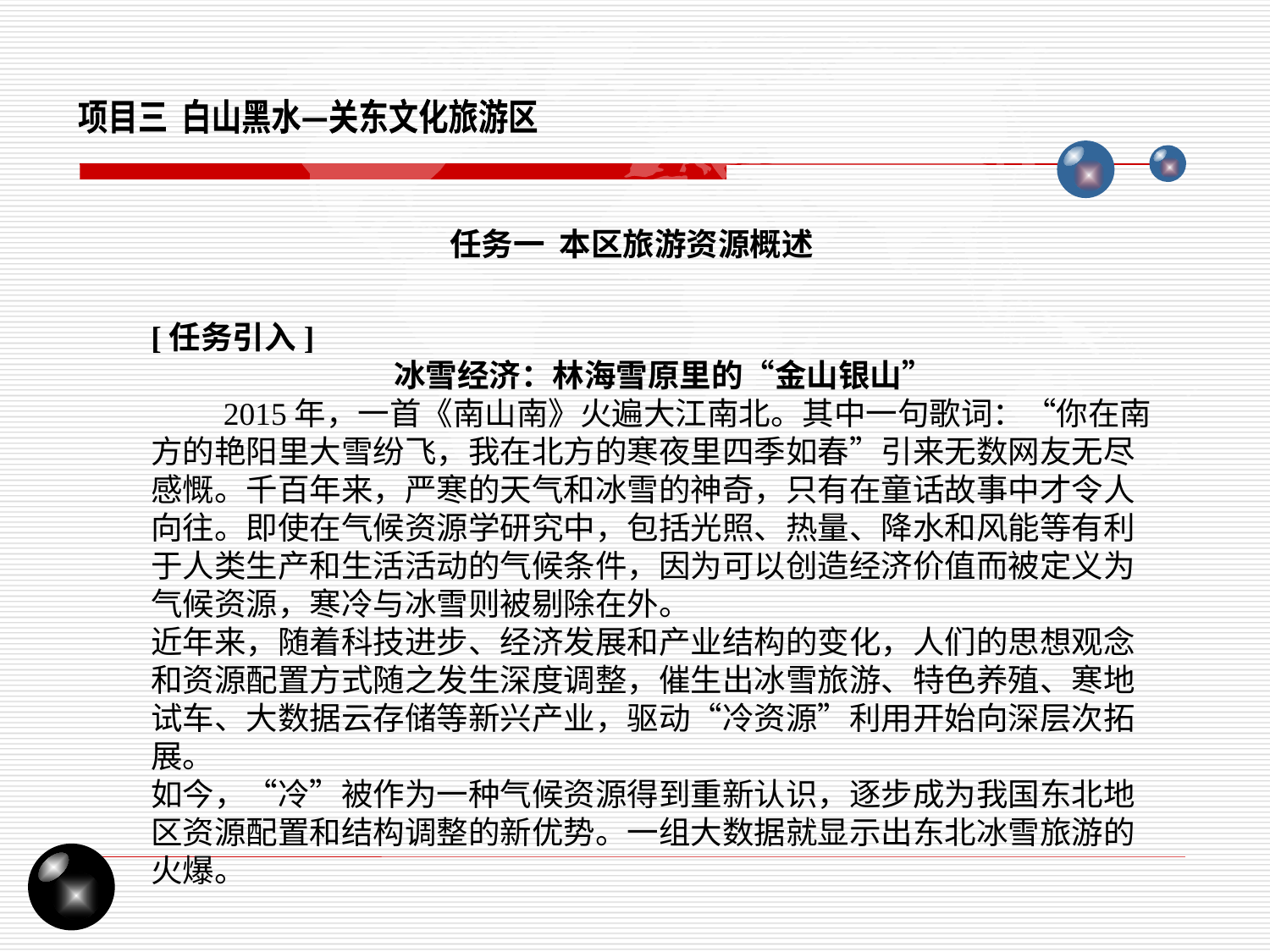

项目三  白山黑水—关东文化旅游区
任务一  本区旅游资源概述
[任务引入]
 冰雪经济：林海雪原里的“金山银山”
         2015年，一首《南山南》火遍大江南北。其中一句歌词：“你在南方的艳阳里大雪纷飞，我在北方的寒夜里四季如春”引来无数网友无尽感慨。千百年来，严寒的天气和冰雪的神奇，只有在童话故事中才令人向往。即使在气候资源学研究中，包括光照、热量、降水和风能等有利于人类生产和生活活动的气候条件，因为可以创造经济价值而被定义为气候资源，寒冷与冰雪则被剔除在外。
近年来，随着科技进步、经济发展和产业结构的变化，人们的思想观念和资源配置方式随之发生深度调整，催生出冰雪旅游、特色养殖、寒地试车、大数据云存储等新兴产业，驱动“冷资源”利用开始向深层次拓展。
如今，“冷”被作为一种气候资源得到重新认识，逐步成为我国东北地区资源配置和结构调整的新优势。一组大数据就显示出东北冰雪旅游的火爆。